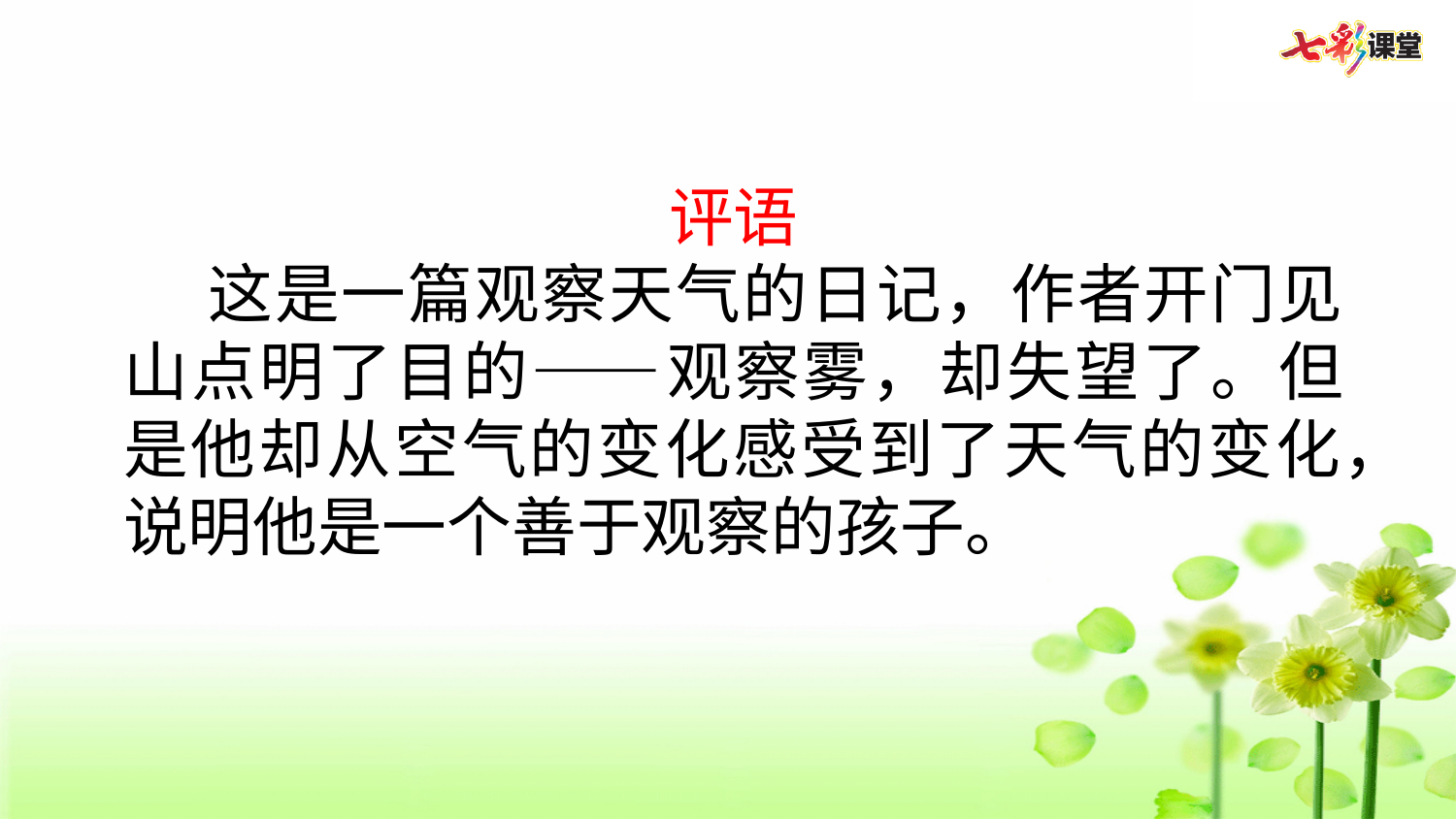

评语
    这是一篇观察天气的日记，作者开门见山点明了目的——观察雾，却失望了。但是他却从空气的变化感受到了天气的变化，说明他是一个善于观察的孩子。